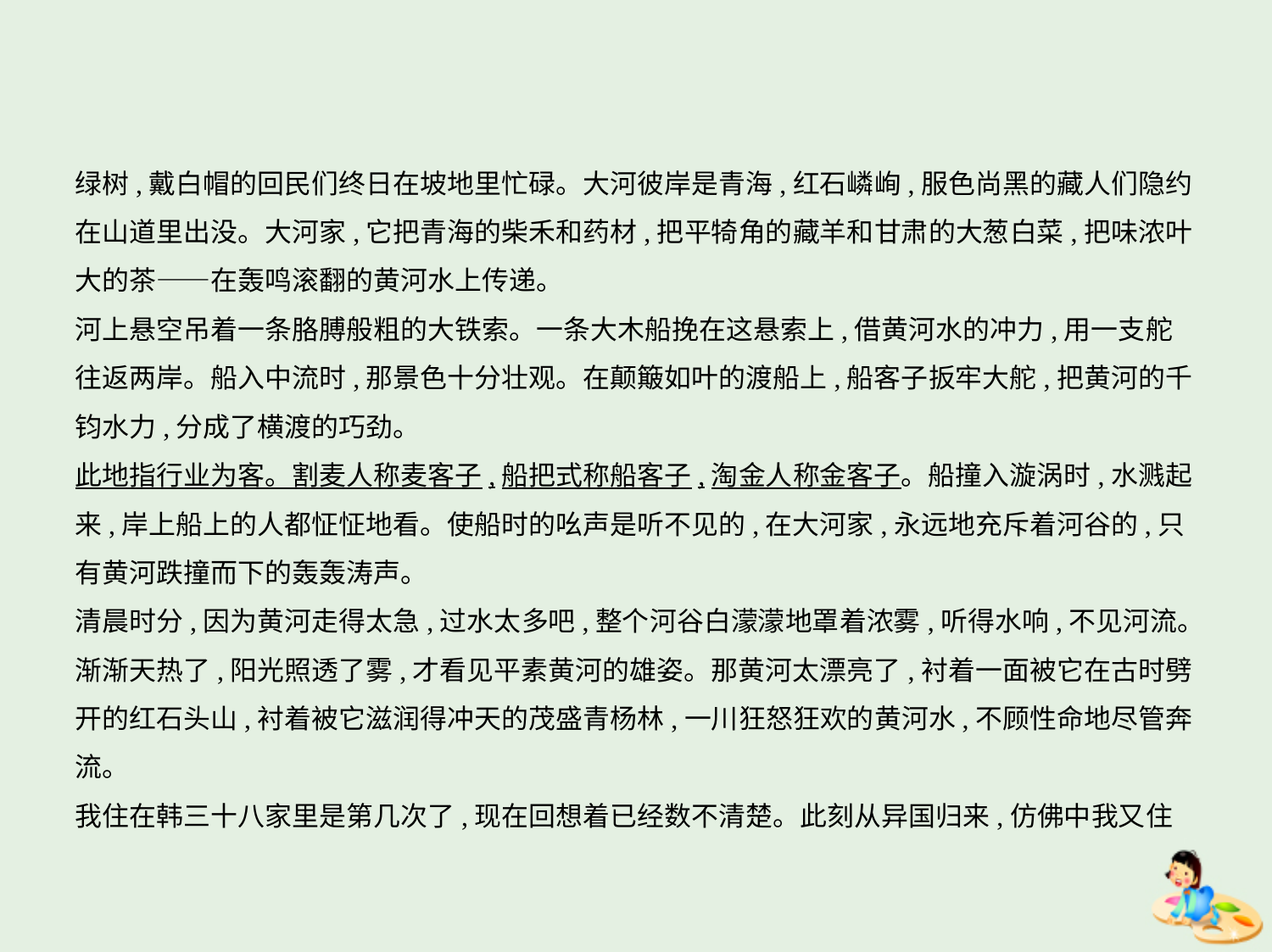

绿树,戴白帽的回民们终日在坡地里忙碌。大河彼岸是青海,红石嶙峋,服色尚黑的藏人们隐约
在山道里出没。大河家,它把青海的柴禾和药材,把平犄角的藏羊和甘肃的大葱白菜,把味浓叶
大的茶——在轰鸣滚翻的黄河水上传递。
河上悬空吊着一条胳膊般粗的大铁索。一条大木船挽在这悬索上,借黄河水的冲力,用一支舵
往返两岸。船入中流时,那景色十分壮观。在颠簸如叶的渡船上,船客子扳牢大舵,把黄河的千
钧水力,分成了横渡的巧劲。
此地指行业为客。割麦人称麦客子,船把式称船客子,淘金人称金客子。船撞入漩涡时,水溅起
来,岸上船上的人都怔怔地看。使船时的吆声是听不见的,在大河家,永远地充斥着河谷的,只
有黄河跌撞而下的轰轰涛声。
清晨时分,因为黄河走得太急,过水太多吧,整个河谷白濛濛地罩着浓雾,听得水响,不见河流。
渐渐天热了,阳光照透了雾,才看见平素黄河的雄姿。那黄河太漂亮了,衬着一面被它在古时劈
开的红石头山,衬着被它滋润得冲天的茂盛青杨林,一川狂怒狂欢的黄河水,不顾性命地尽管奔
流。
我住在韩三十八家里是第几次了,现在回想着已经数不清楚。此刻从异国归来,仿佛中我又住